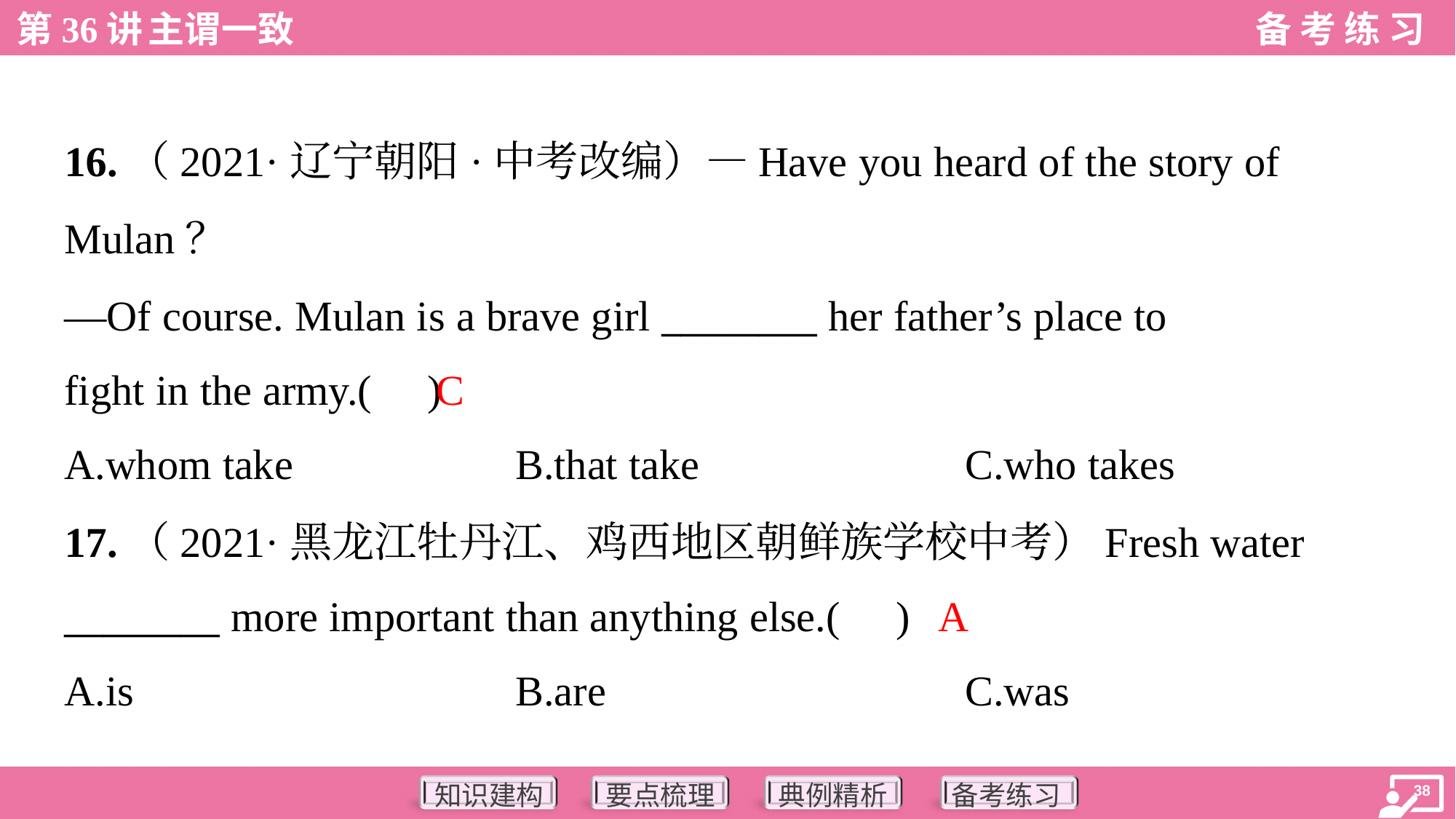

16.（2021·辽宁朝阳·中考改编）—Have you heard of the story of
Mulan？
—Of course. Mulan is a brave girl ________ her father’s place to
fight in the army.(     )
C
A.whom take	B.that take	C.who takes
17.（2021·黑龙江牡丹江、鸡西地区朝鲜族学校中考）Fresh water
________ more important than anything else.(     )
A
A.is	B.are	C.was